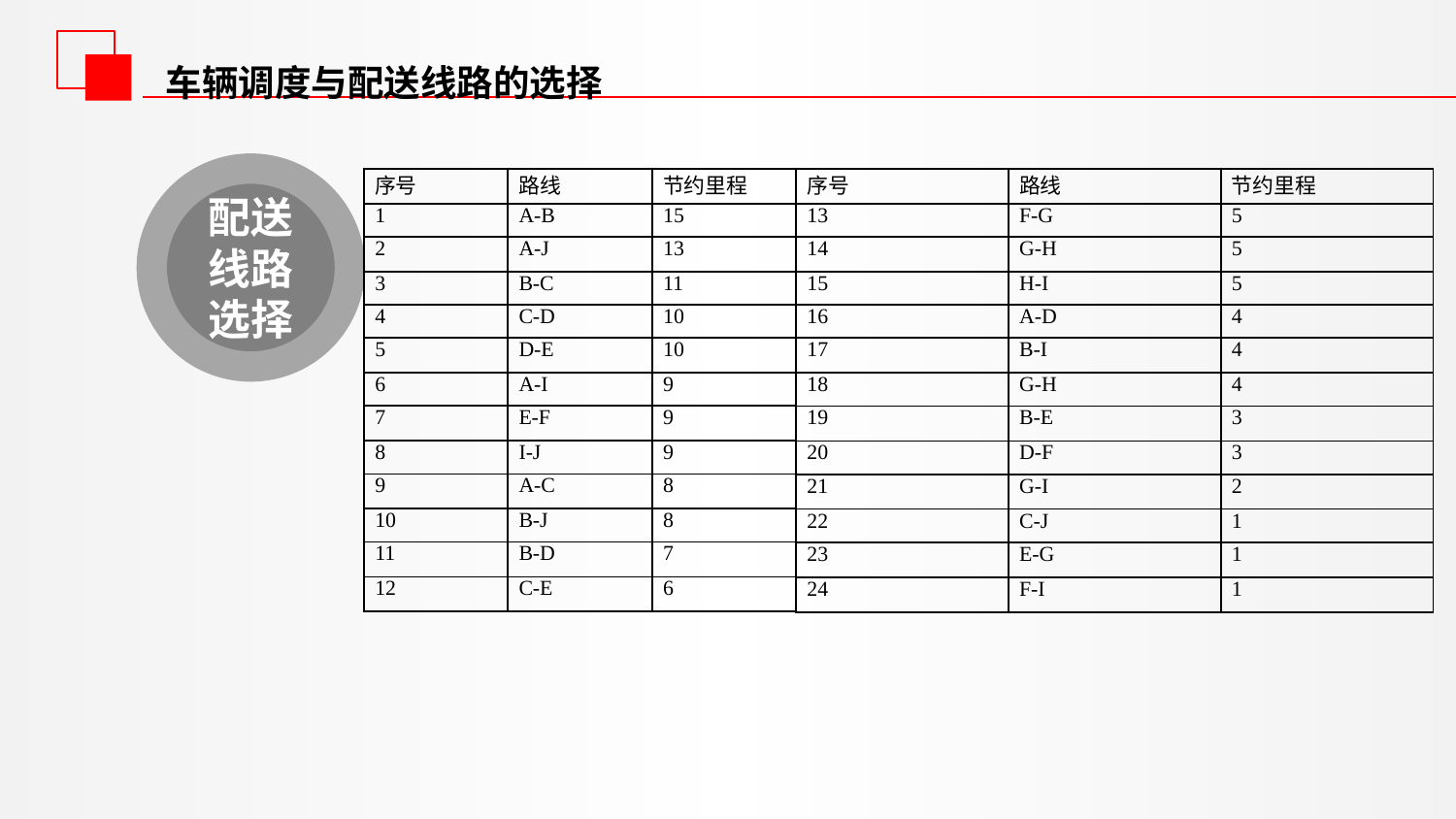

车辆调度与配送线路的选择
配送线路选择
| 序号 | 路线 | 节约里程 |
| --- | --- | --- |
| 1 | A-B | 15 |
| 2 | A-J | 13 |
| 3 | B-C | 11 |
| 4 | C-D | 10 |
| 5 | D-E | 10 |
| 6 | A-I | 9 |
| 7 | E-F | 9 |
| 8 | I-J | 9 |
| 9 | A-C | 8 |
| 10 | B-J | 8 |
| 11 | B-D | 7 |
| 12 | C-E | 6 |
| 序号 | 路线 | 节约里程 |
| --- | --- | --- |
| 13 | F-G | 5 |
| 14 | G-H | 5 |
| 15 | H-I | 5 |
| 16 | A-D | 4 |
| 17 | B-I | 4 |
| 18 | G-H | 4 |
| 19 | B-E | 3 |
| 20 | D-F | 3 |
| 21 | G-I | 2 |
| 22 | C-J | 1 |
| 23 | E-G | 1 |
| 24 | F-I | 1 |